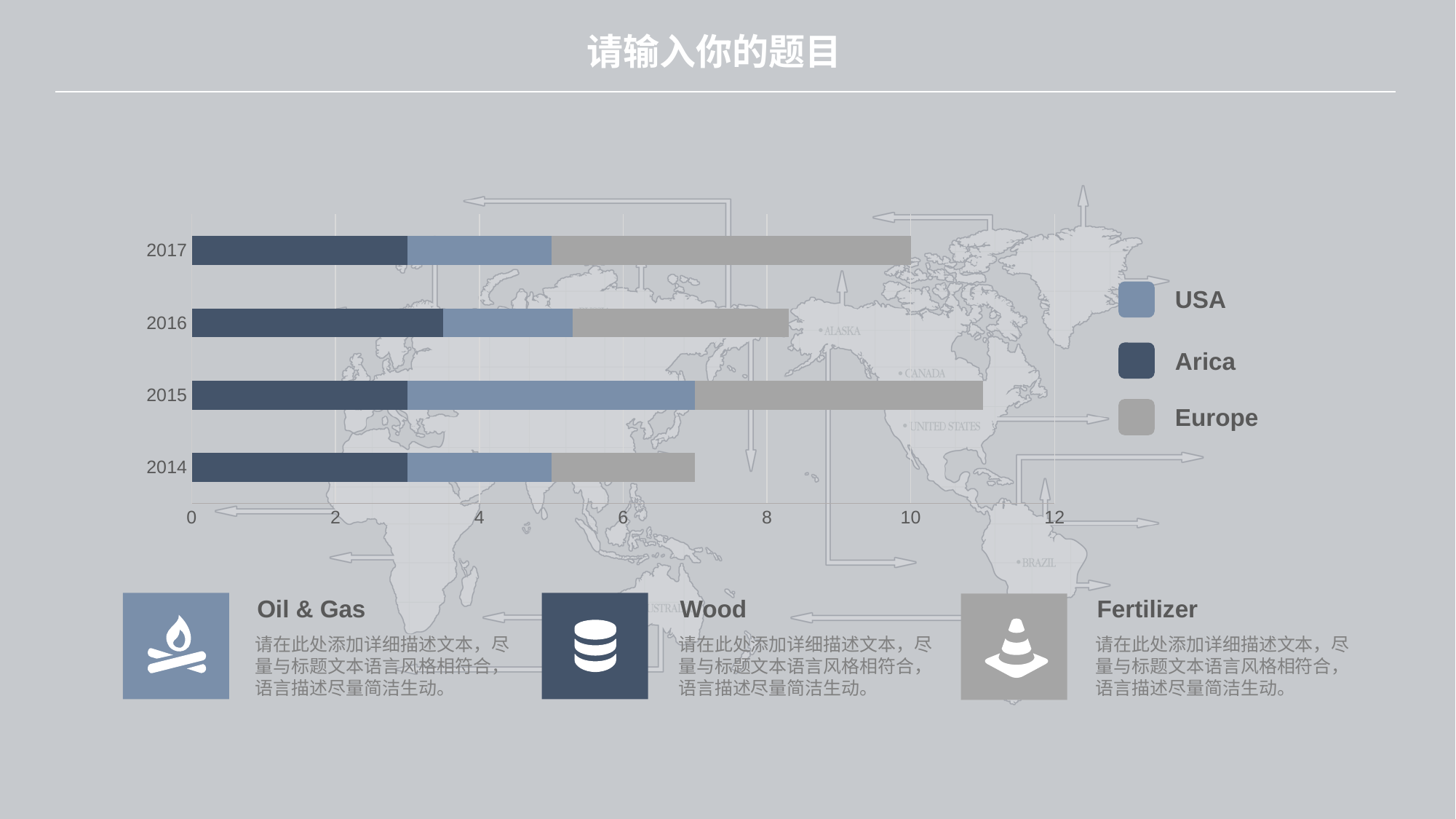

### Chart

| Category | Series 1 | Series 2 | Series 3 |
|---|---|---|---|
| 2014 | 3.0 | 2.0 | 2.0 |
| 2015 | 3.0 | 4.0 | 4.0 |
| 2016 | 3.5 | 1.8 | 3.0 |
| 2017 | 3.0 | 2.0 | 5.0 |
USA

Arica

Europe
Oil & Gas
请在此处添加详细描述文本，尽量与标题文本语言风格相符合，语言描述尽量简洁生动。
Wood
请在此处添加详细描述文本，尽量与标题文本语言风格相符合，语言描述尽量简洁生动。
Fertilizer
请在此处添加详细描述文本，尽量与标题文本语言风格相符合，语言描述尽量简洁生动。